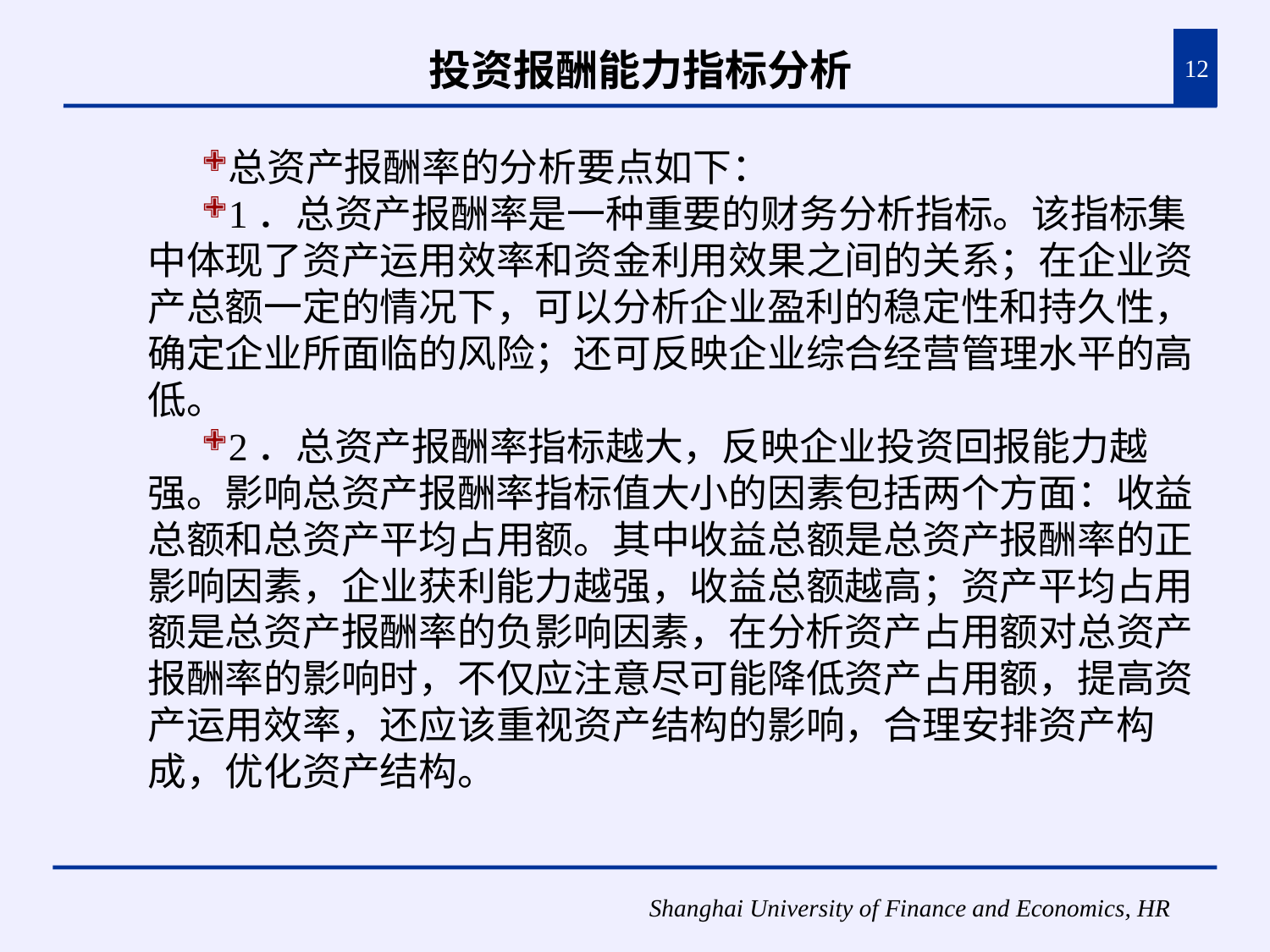

# 投资报酬能力指标分析
12
总资产报酬率的分析要点如下：
1．总资产报酬率是一种重要的财务分析指标。该指标集中体现了资产运用效率和资金利用效果之间的关系；在企业资产总额一定的情况下，可以分析企业盈利的稳定性和持久性，确定企业所面临的风险；还可反映企业综合经营管理水平的高低。
2．总资产报酬率指标越大，反映企业投资回报能力越强。影响总资产报酬率指标值大小的因素包括两个方面：收益总额和总资产平均占用额。其中收益总额是总资产报酬率的正影响因素，企业获利能力越强，收益总额越高；资产平均占用额是总资产报酬率的负影响因素，在分析资产占用额对总资产报酬率的影响时，不仅应注意尽可能降低资产占用额，提高资产运用效率，还应该重视资产结构的影响，合理安排资产构成，优化资产结构。